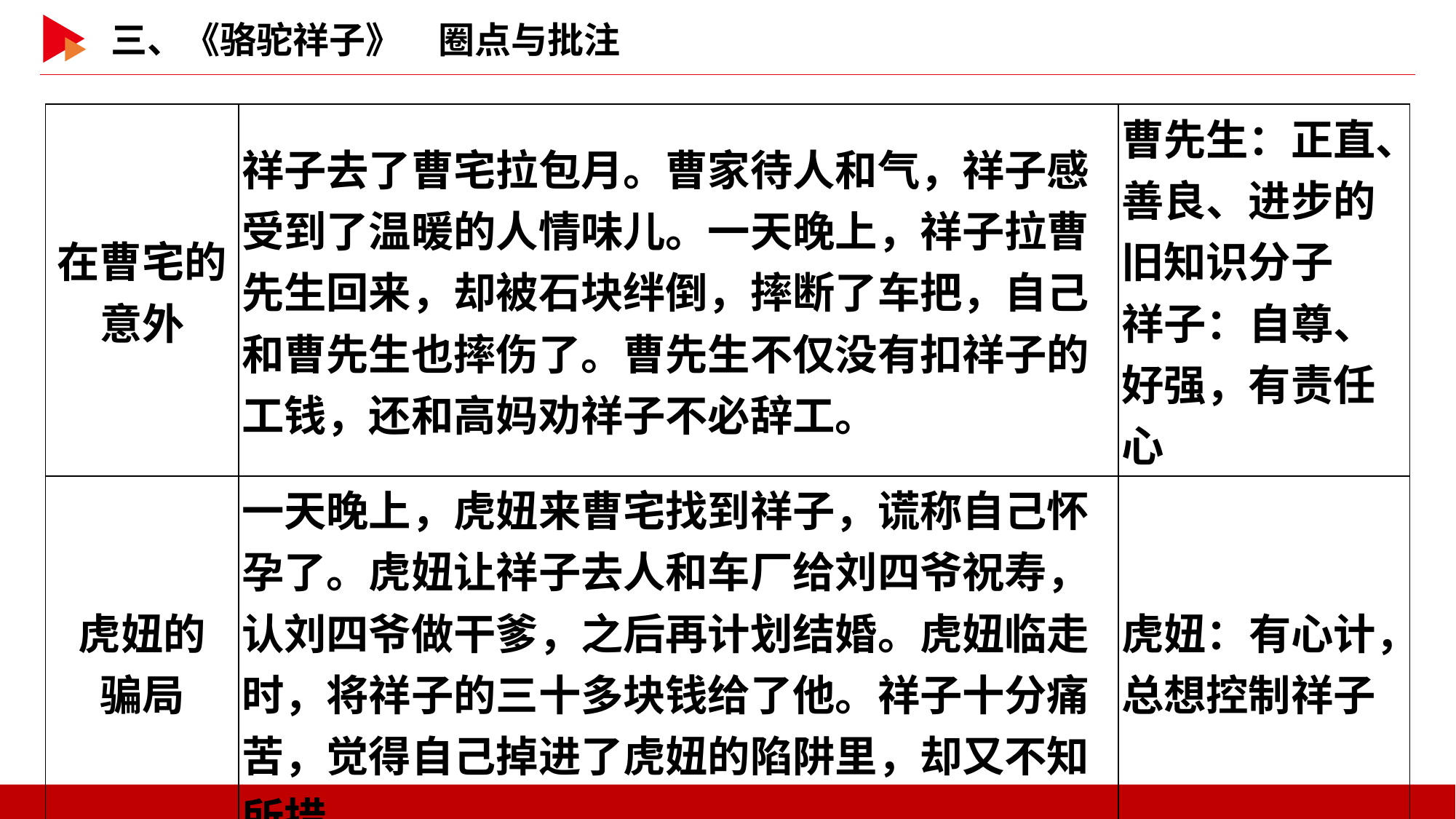

| 在曹宅的 意外 | 祥子去了曹宅拉包月。曹家待人和气，祥子感受到了温暖的人情味儿。一天晚上，祥子拉曹先生回来，却被石块绊倒，摔断了车把，自己和曹先生也摔伤了。曹先生不仅没有扣祥子的工钱，还和高妈劝祥子不必辞工。 | 曹先生：正直、善良、进步的旧知识分子 祥子：自尊、好强，有责任心 |
| --- | --- | --- |
| 虎妞的 骗局 | 一天晚上，虎妞来曹宅找到祥子，谎称自己怀孕了。虎妞让祥子去人和车厂给刘四爷祝寿，认刘四爷做干爹，之后再计划结婚。虎妞临走时，将祥子的三十多块钱给了他。祥子十分痛苦，觉得自己掉进了虎妞的陷阱里，却又不知所措。 | 虎妞：有心计，总想控制祥子 |